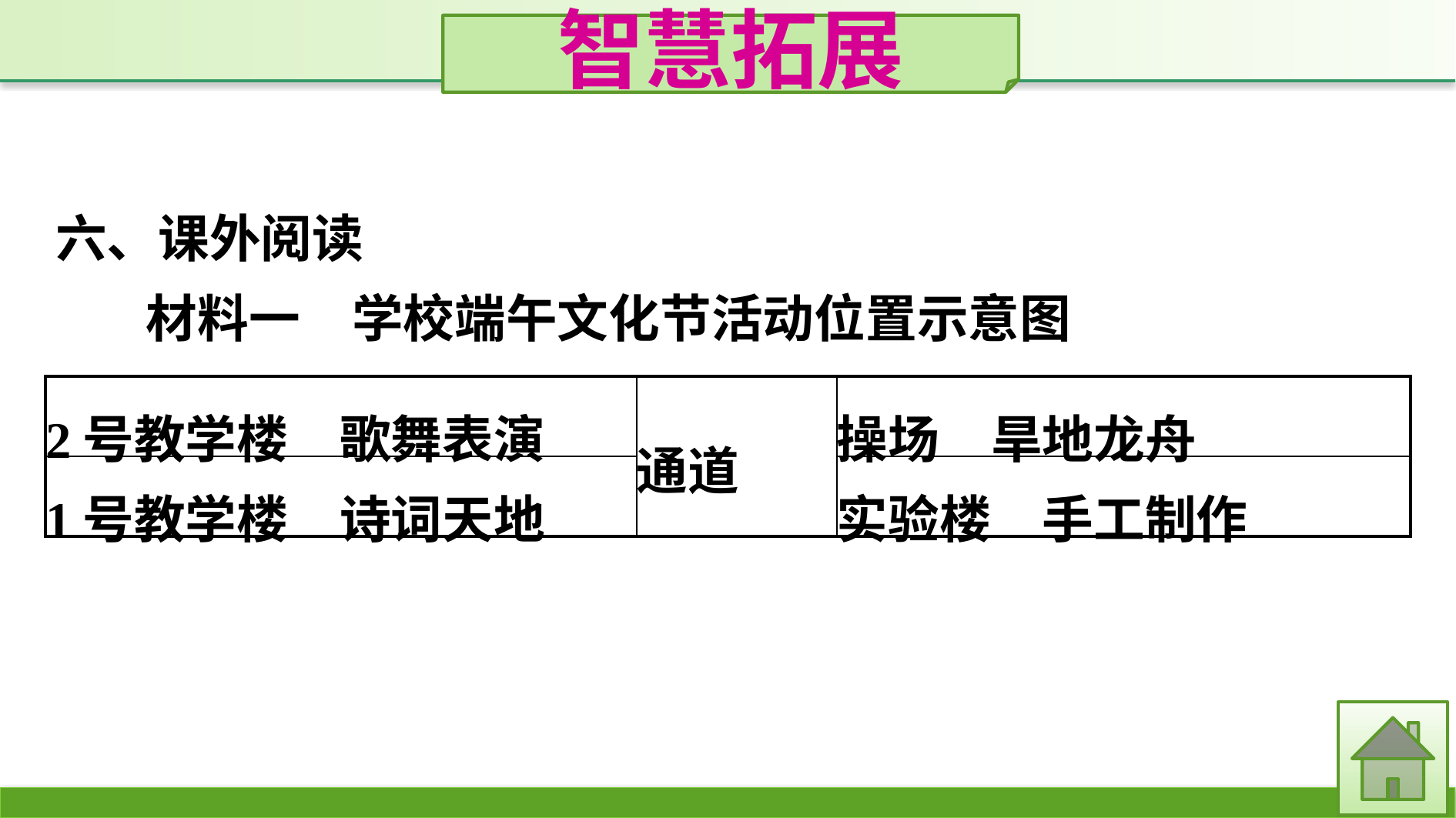

智慧拓展
六、课外阅读
材料一　学校端午文化节活动位置示意图
| 2号教学楼　歌舞表演 | 通道 | 操场　旱地龙舟 |
| --- | --- | --- |
| 1号教学楼　诗词天地 |  | 实验楼　手工制作 |